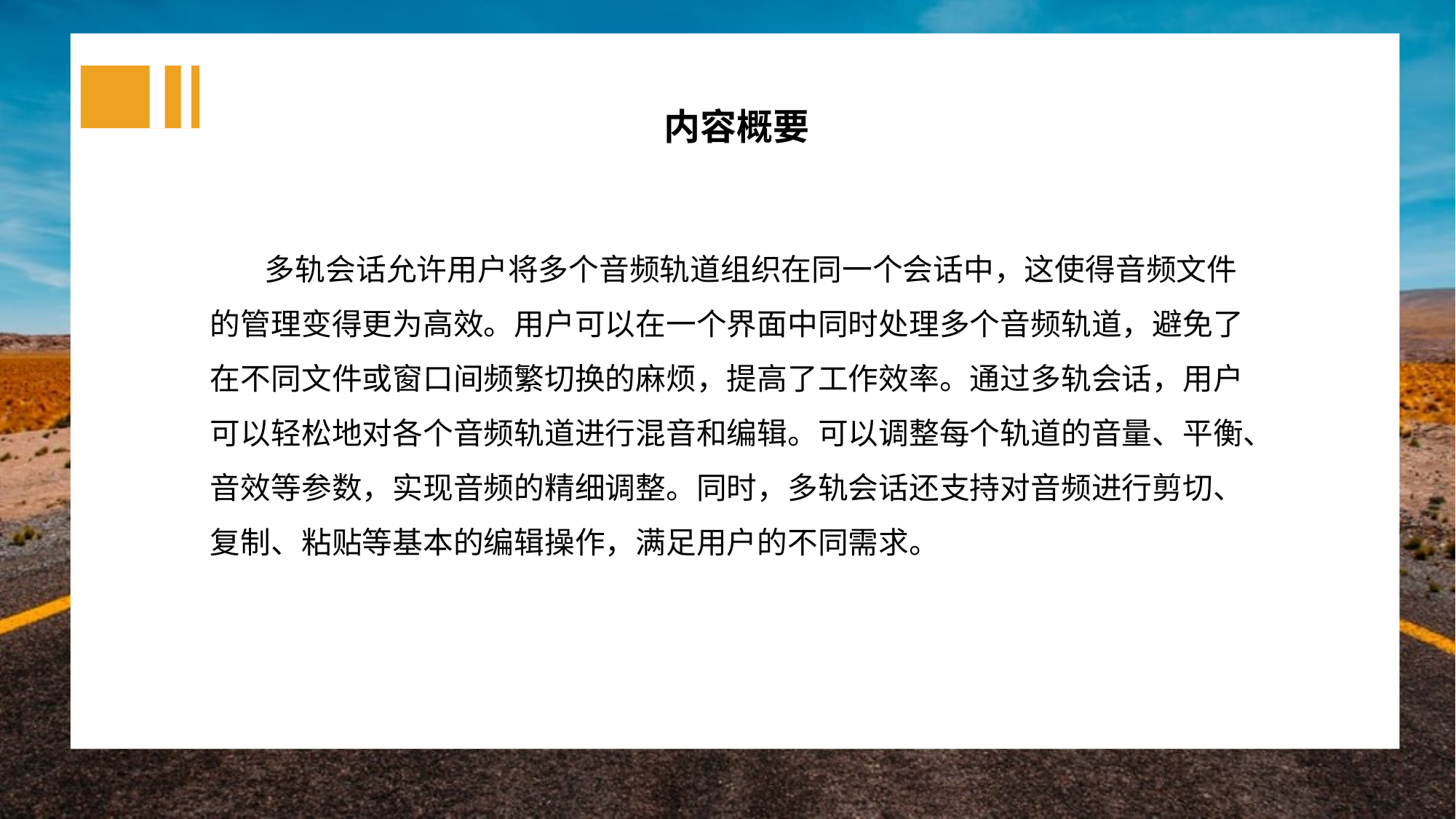

内容概要
多轨会话允许用户将多个音频轨道组织在同一个会话中，这使得音频文件的管理变得更为高效。用户可以在一个界面中同时处理多个音频轨道，避免了在不同文件或窗口间频繁切换的麻烦，提高了工作效率。通过多轨会话，用户可以轻松地对各个音频轨道进行混音和编辑。可以调整每个轨道的音量、平衡、音效等参数，实现音频的精细调整。同时，多轨会话还支持对音频进行剪切、复制、粘贴等基本的编辑操作，满足用户的不同需求。